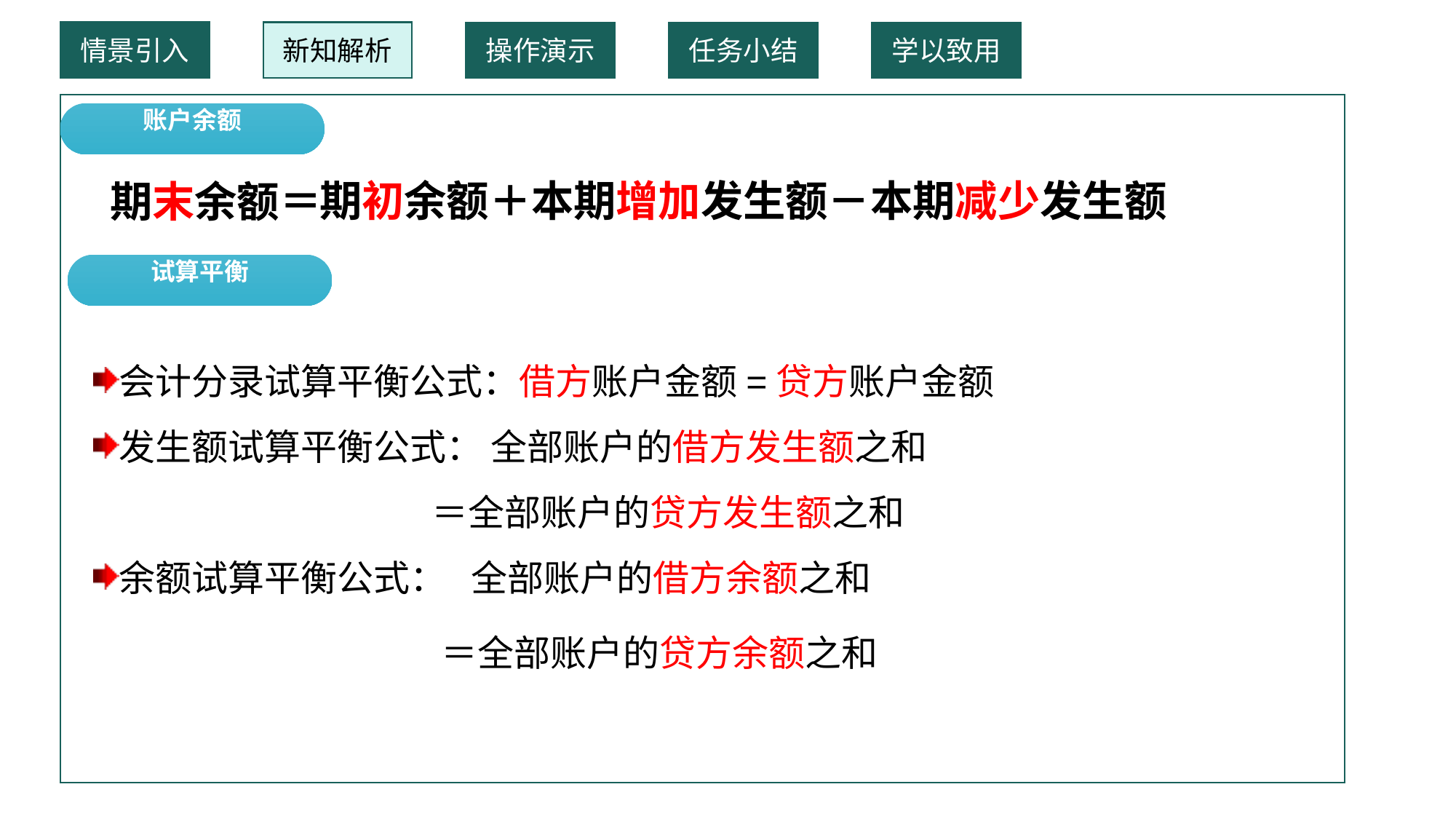

情景引入
新知解析
操作演示
任务小结
学以致用

账户余额
期末余额＝
期初余额＋本期增加发生额－本期减少发生额
试算平衡
会计分录试算平衡公式：借方账户金额=贷方账户金额
发生额试算平衡公式： 全部账户的借方发生额之和
        ＝全部账户的贷方发生额之和
余额试算平衡公式：   全部账户的借方余额之和
      ＝全部账户的贷方余额之和